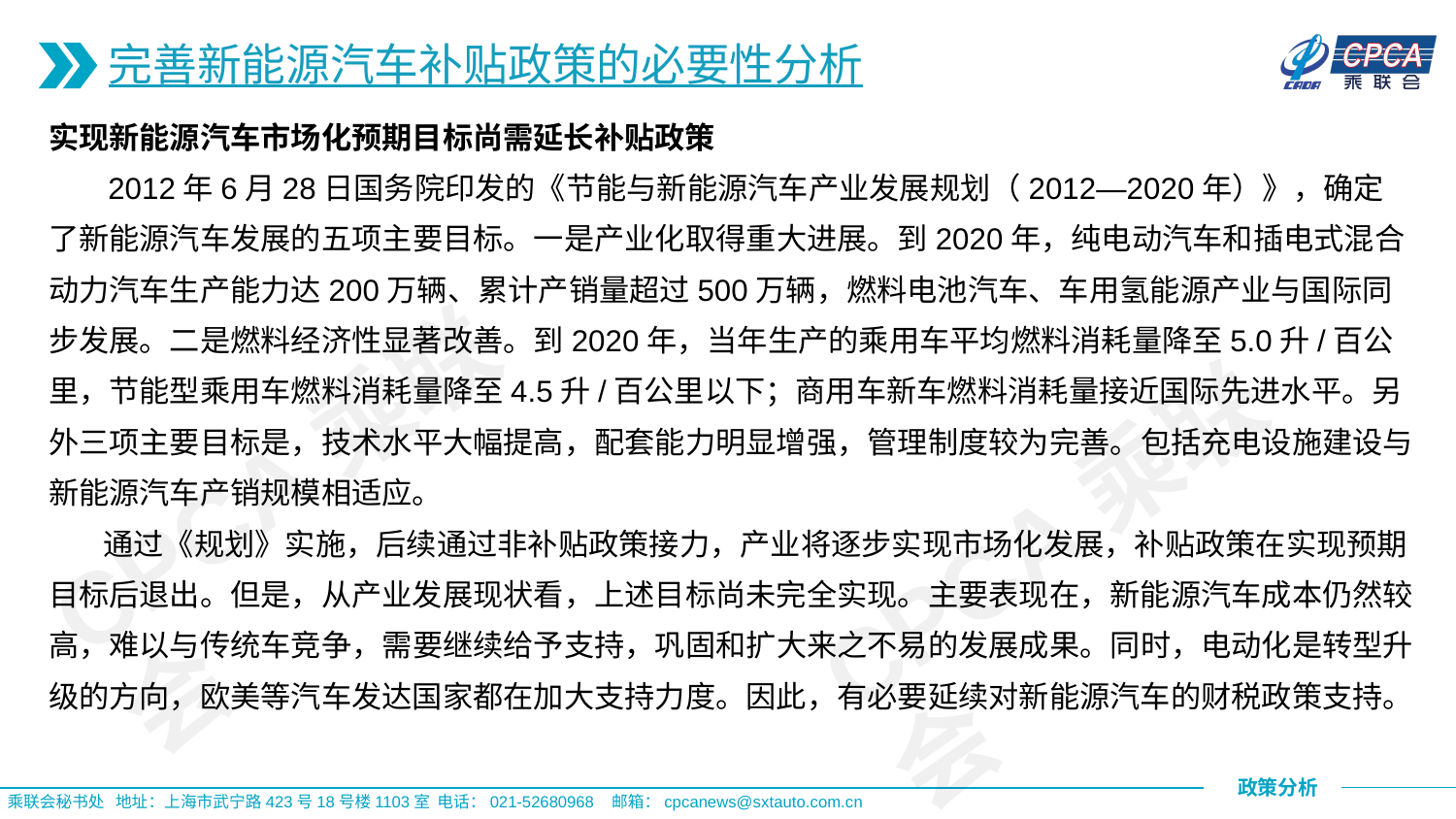

完善新能源汽车补贴政策的必要性分析
实现新能源汽车市场化预期目标尚需延长补贴政策
       2012年6月28日国务院印发的《节能与新能源汽车产业发展规划（2012―2020年）》，确定了新能源汽车发展的五项主要目标。一是产业化取得重大进展。到2020年，纯电动汽车和插电式混合动力汽车生产能力达200万辆、累计产销量超过500万辆，燃料电池汽车、车用氢能源产业与国际同步发展。二是燃料经济性显著改善。到2020年，当年生产的乘用车平均燃料消耗量降至5.0升/百公里，节能型乘用车燃料消耗量降至4.5升/百公里以下；商用车新车燃料消耗量接近国际先进水平。另外三项主要目标是，技术水平大幅提高，配套能力明显增强，管理制度较为完善。包括充电设施建设与新能源汽车产销规模相适应。
       通过《规划》实施，后续通过非补贴政策接力，产业将逐步实现市场化发展，补贴政策在实现预期目标后退出。但是，从产业发展现状看，上述目标尚未完全实现。主要表现在，新能源汽车成本仍然较高，难以与传统车竞争，需要继续给予支持，巩固和扩大来之不易的发展成果。同时，电动化是转型升级的方向，欧美等汽车发达国家都在加大支持力度。因此，有必要延续对新能源汽车的财税政策支持。
CPCA乘联会
CPCA乘联会